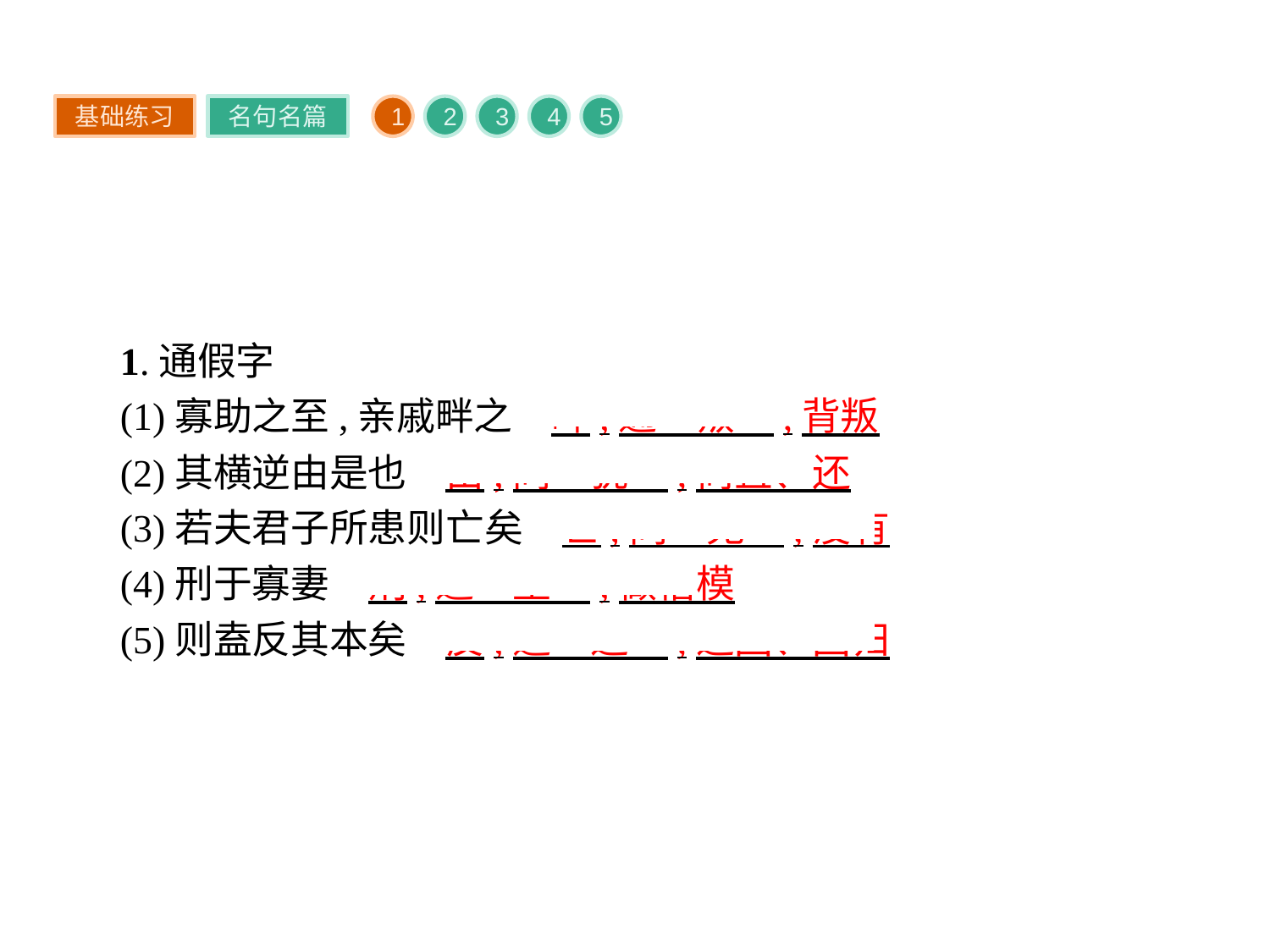

基础练习
名句名篇
1
2
3
4
5
1.通假字
(1)寡助之至,亲戚畔之　畔,通“叛”,背叛
(2)其横逆由是也　由,同“犹”,尚且、还
(3)若夫君子所患则亡矣　亡,同“无”,没有
(4)刑于寡妻　刑,通“型”,做楷模
(5)则盍反其本矣　反,通“返”,返回、回归